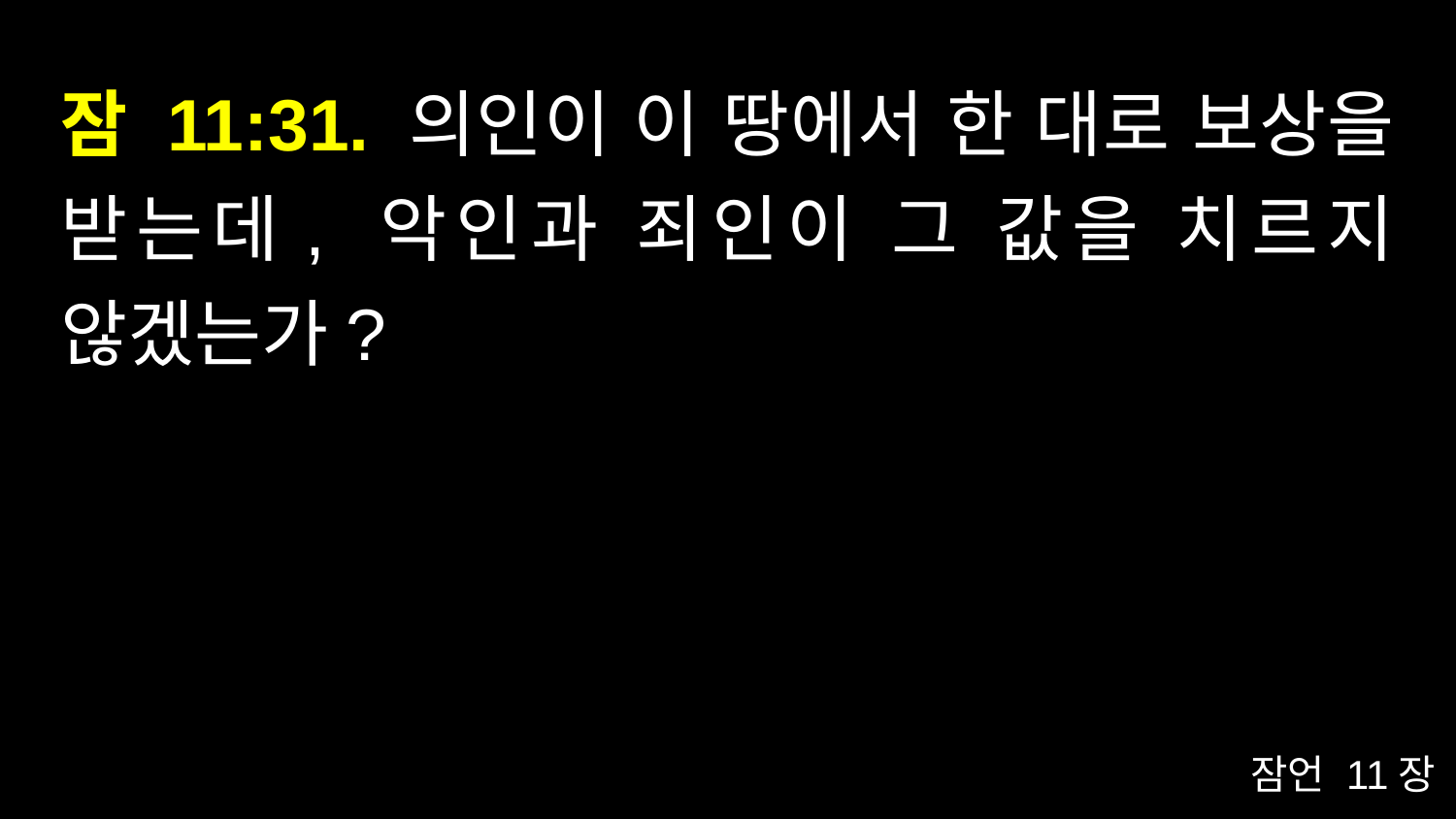

# 잠 11:31. 의인이 이 땅에서 한 대로 보상을 받는데, 악인과 죄인이 그 값을 치르지 않겠는가?
잠언 11장